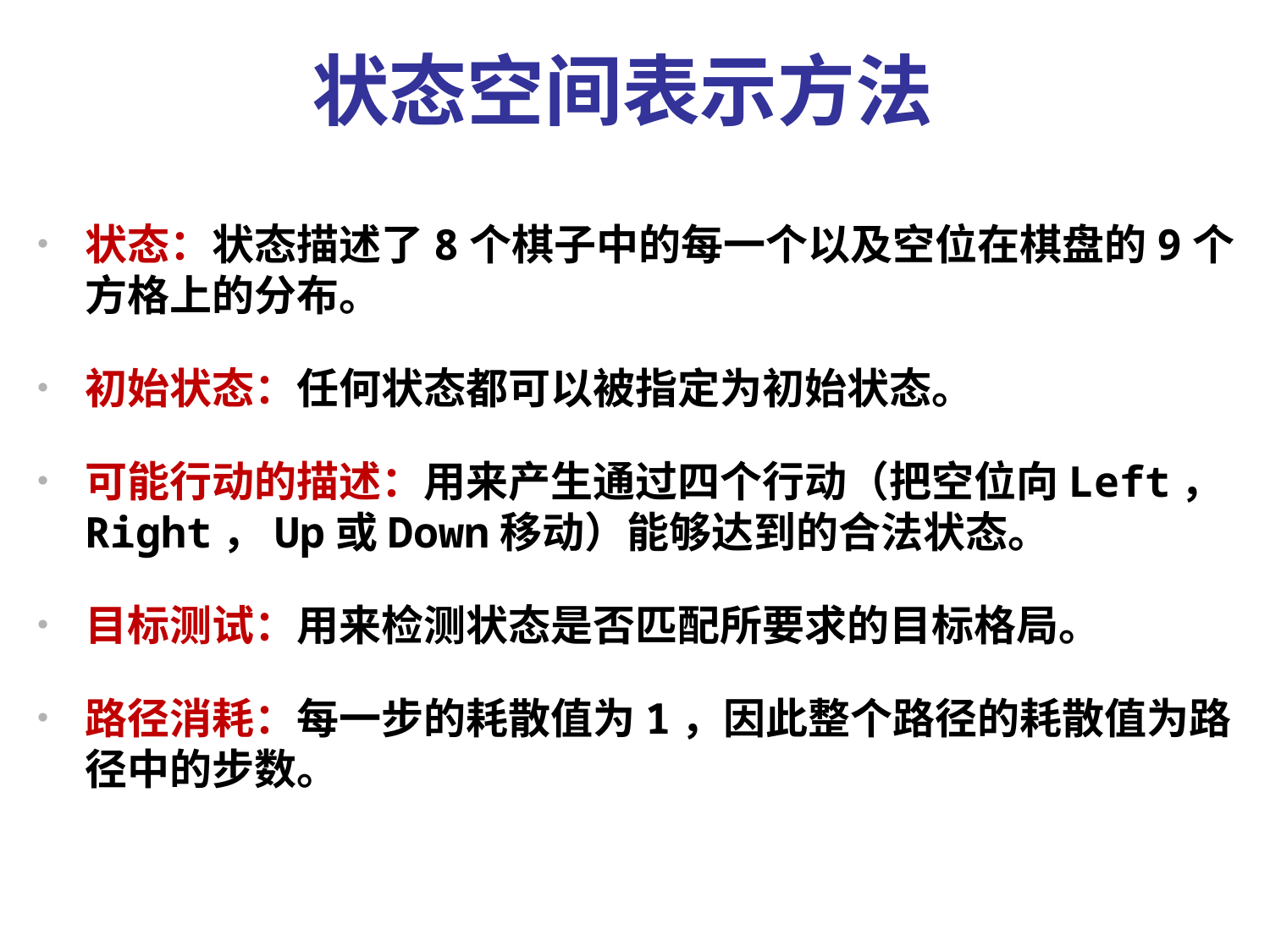

状态空间表示方法
状态：状态描述了8个棋子中的每一个以及空位在棋盘的9个方格上的分布。
初始状态：任何状态都可以被指定为初始状态。
可能行动的描述：用来产生通过四个行动（把空位向Left，Right，Up或Down移动）能够达到的合法状态。
目标测试：用来检测状态是否匹配所要求的目标格局。
路径消耗：每一步的耗散值为1，因此整个路径的耗散值为路径中的步数。